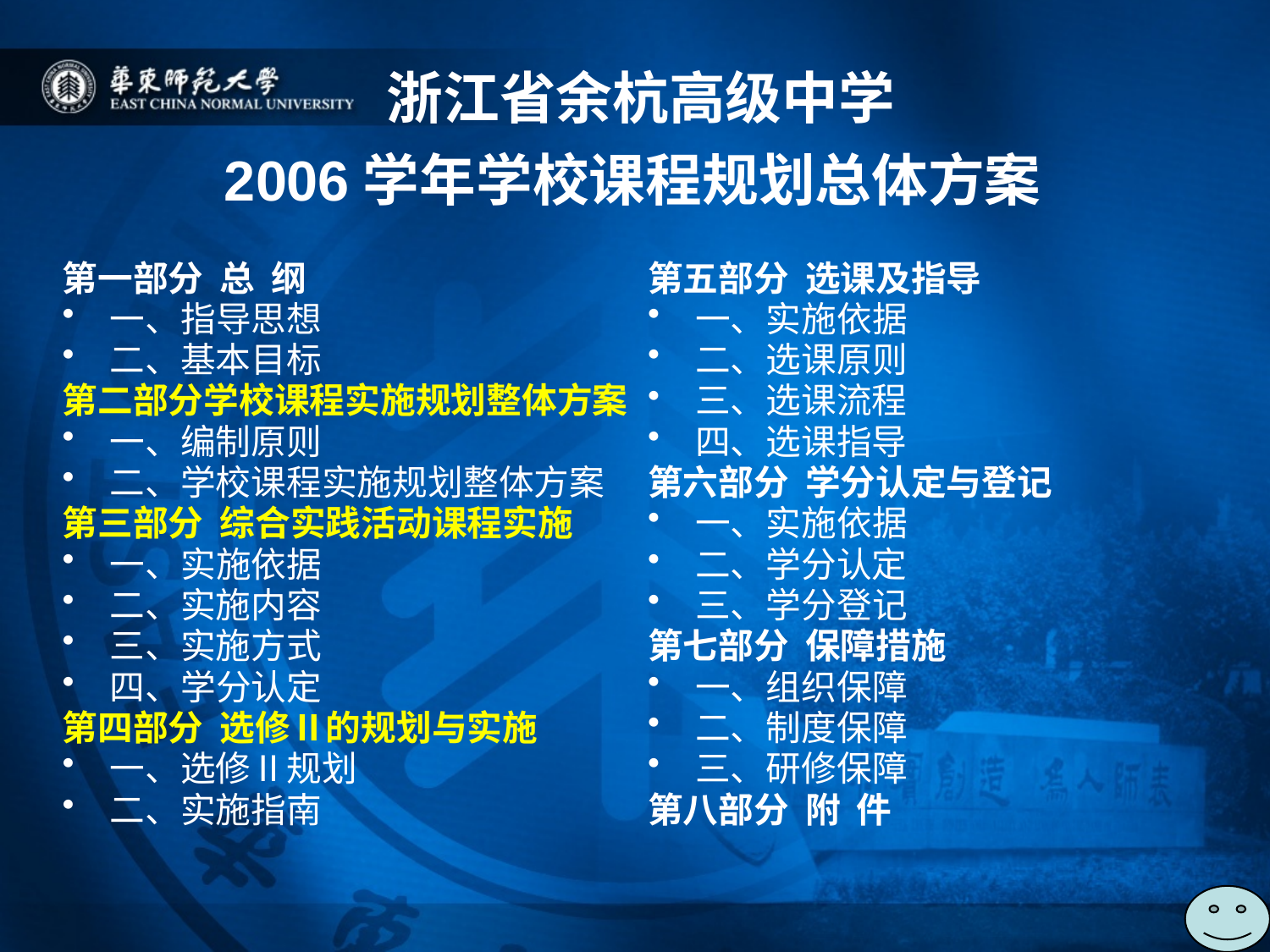

# 浙江省余杭高级中学 2006学年学校课程规划总体方案
第一部分  总  纲
一、指导思想
二、基本目标
第二部分学校课程实施规划整体方案
一、编制原则
二、学校课程实施规划整体方案
第三部分  综合实践活动课程实施
一、实施依据
二、实施内容
三、实施方式
四、学分认定
第四部分  选修Ⅱ的规划与实施
一、选修Ⅱ规划
二、实施指南
第五部分  选课及指导
一、实施依据
二、选课原则
三、选课流程
四、选课指导
第六部分  学分认定与登记
一、实施依据
二、学分认定
三、学分登记
第七部分  保障措施
一、组织保障
二、制度保障
三、研修保障
第八部分  附  件